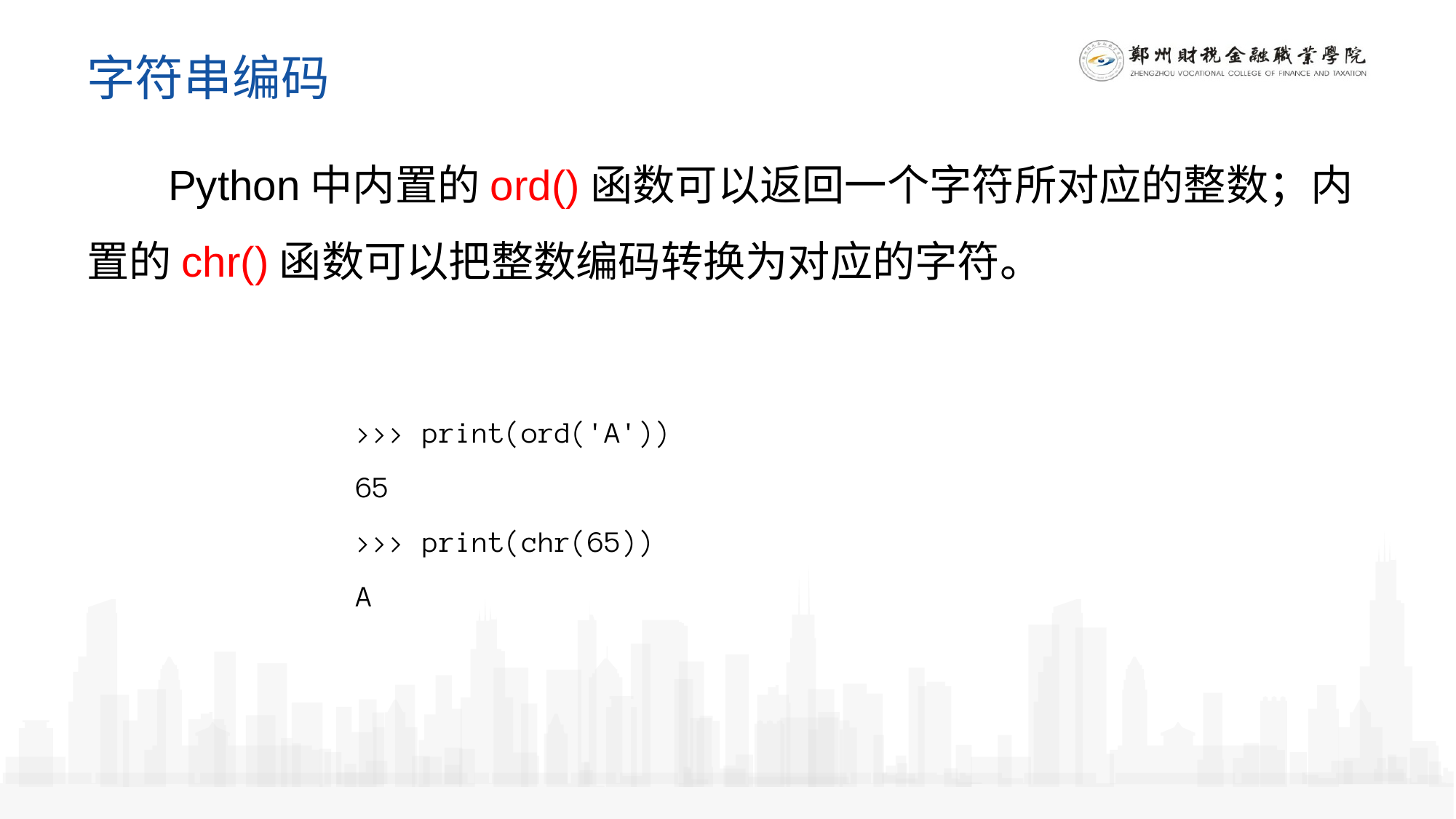

字符串编码
        Python中内置的ord()函数可以返回一个字符所对应的整数；内置的chr()函数可以把整数编码转换为对应的字符。
>>> print(ord('A'))
65
>>> print(chr(65))
A